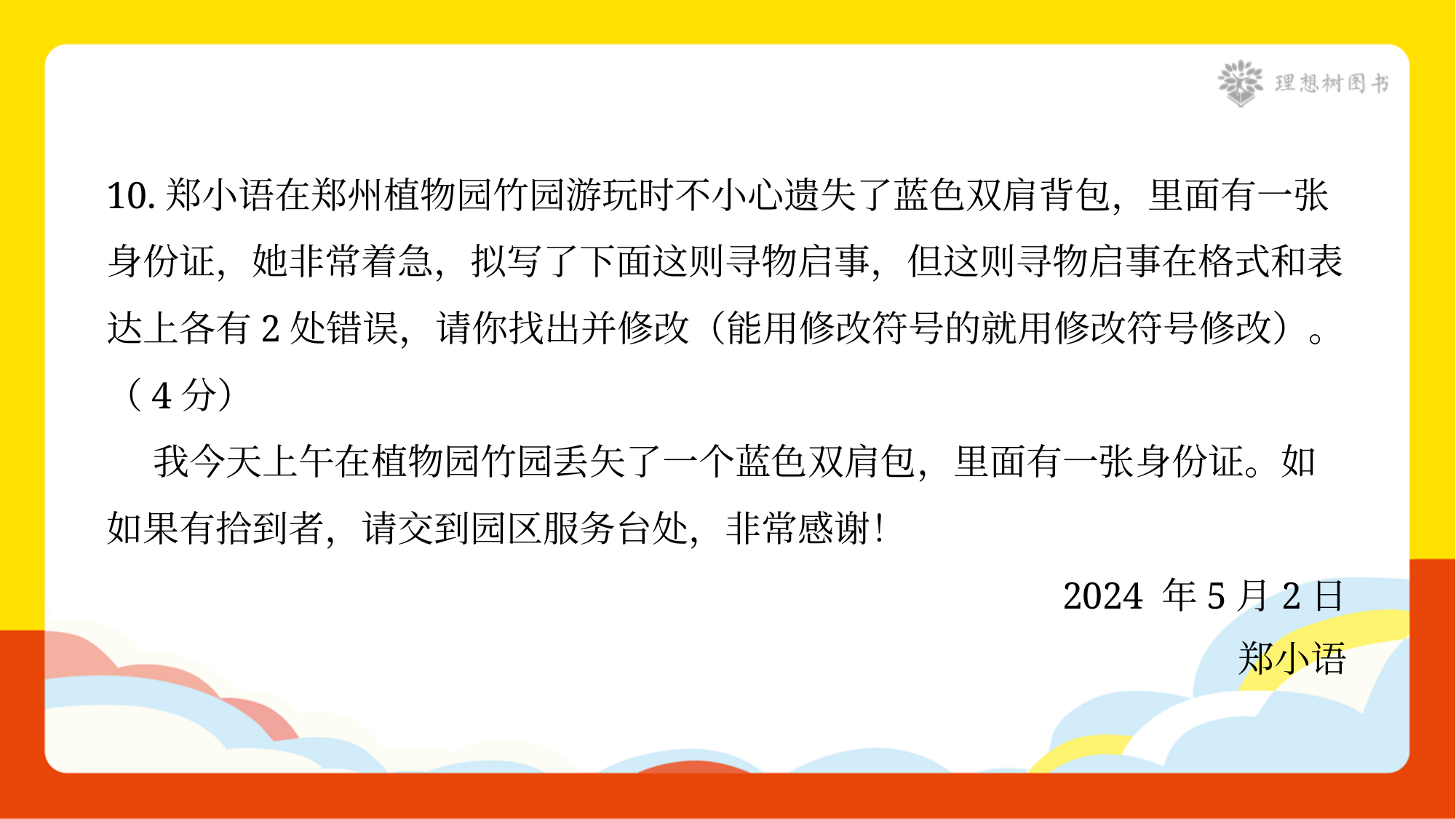

10.郑小语在郑州植物园竹园游玩时不小心遗失了蓝色双肩背包，里面有一张
身份证，她非常着急，拟写了下面这则寻物启事，但这则寻物启事在格式和表
达上各有2处错误，请你找出并修改（能用修改符号的就用修改符号修改）。
（4分）
    我今天上午在植物园竹园丢矢了一个蓝色双肩包，里面有一张身份证。如
如果有拾到者，请交到园区服务台处，非常感谢！
2024 年5月2日
郑小语